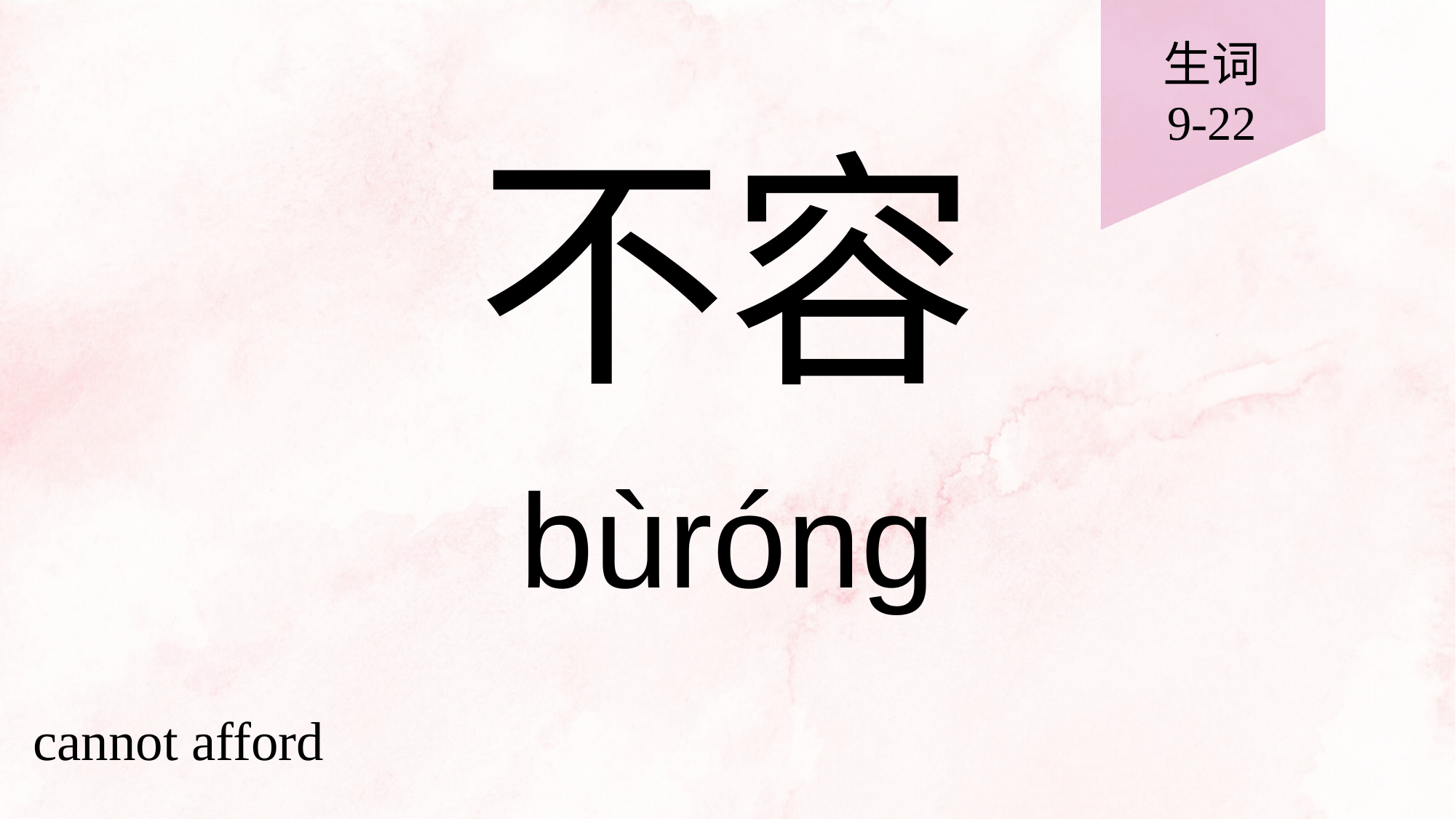

生词
9-22
# 不容
bùróng
cannot afford